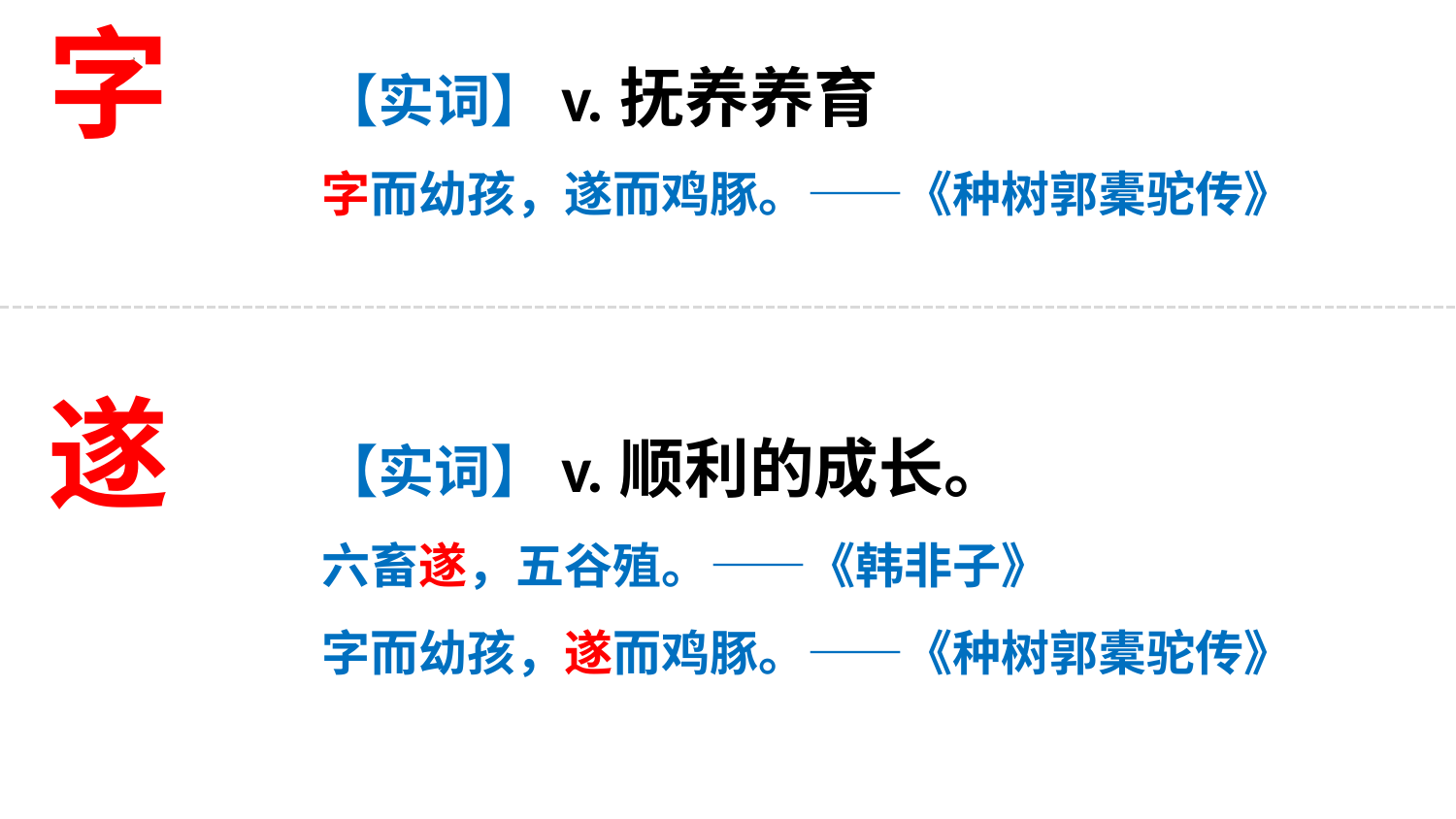

字
【实词】v.抚养养育
字而幼孩，遂而鸡豚。——《种树郭橐驼传》
遂
【实词】v.顺利的成长。
六畜遂，五谷殖。——《韩非子》
字而幼孩，遂而鸡豚。——《种树郭橐驼传》